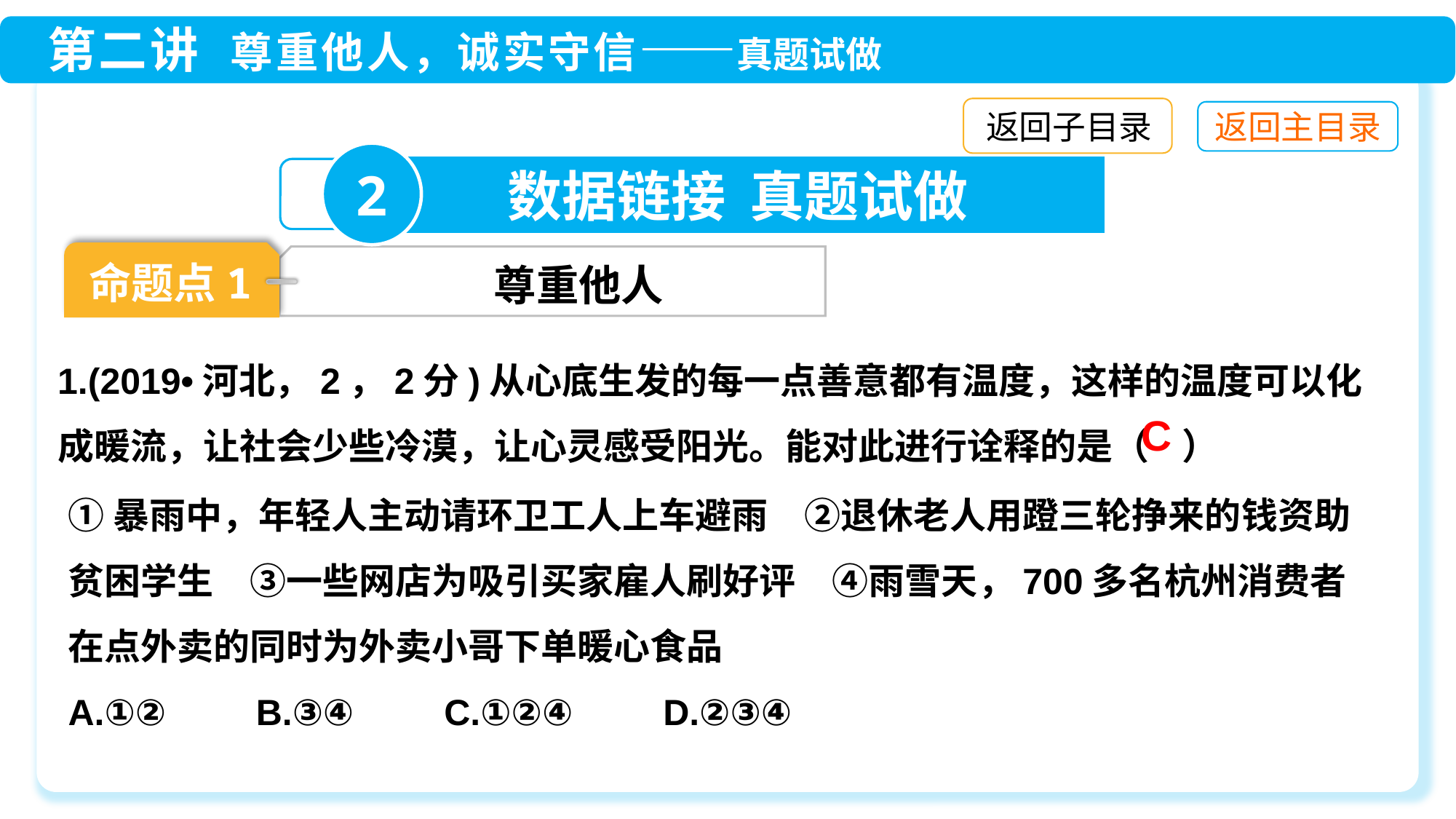

返回子目录

2
数据链接  真题试做

命题点1
尊重他人

1.(2019•河北，2，2分)从心底生发的每一点善意都有温度，这样的温度可以化成暖流，让社会少些冷漠，让心灵感受阳光。能对此进行诠释的是（    ）
C
①暴雨中，年轻人主动请环卫工人上车避雨　②退休老人用蹬三轮挣来的钱资助贫困学生　③一些网店为吸引买家雇人刷好评　④雨雪天，700多名杭州消费者在点外卖的同时为外卖小哥下单暖心食品
A.①②　　B.③④　　C.①②④　　D.②③④